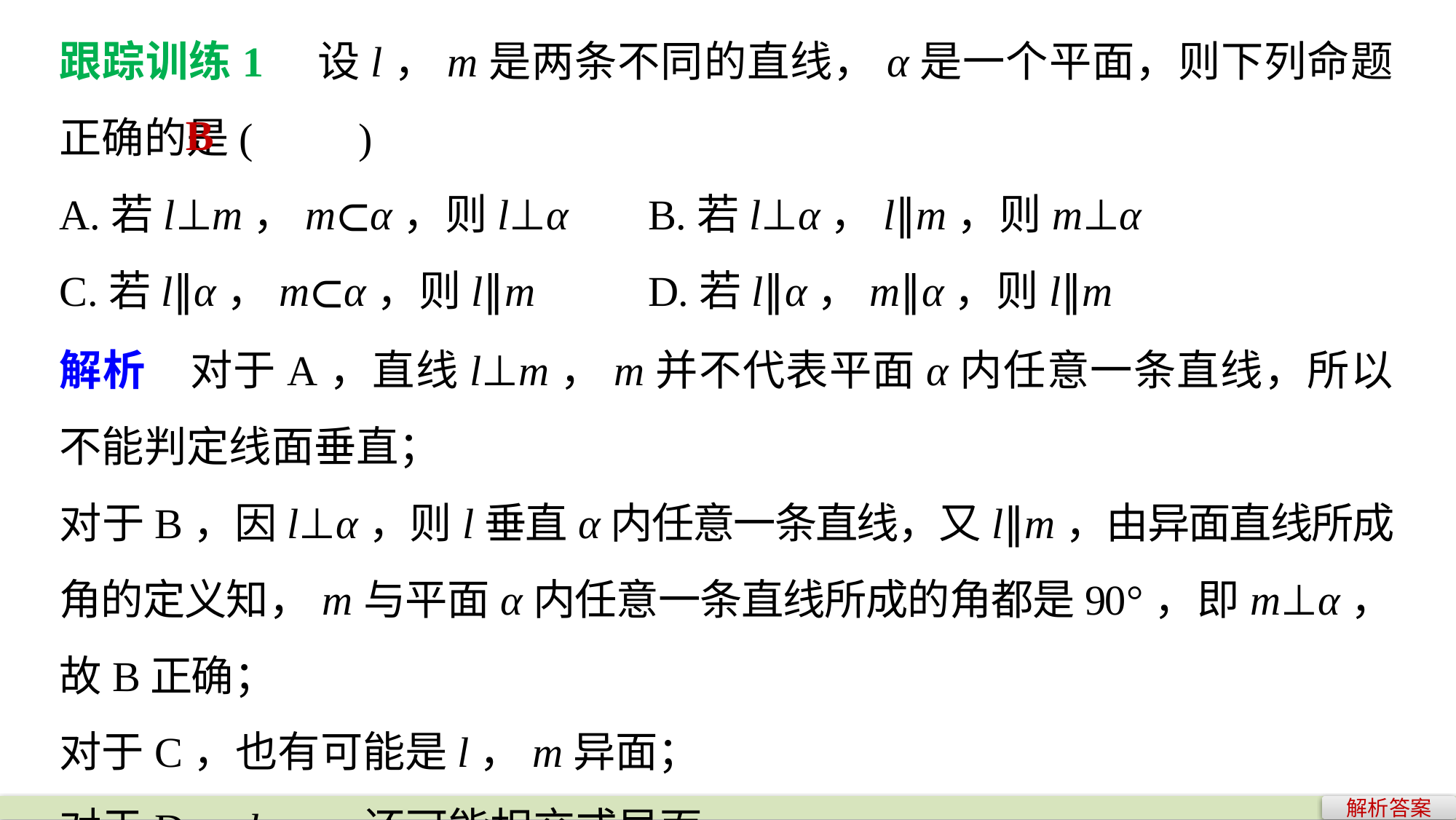

跟踪训练1　设l，m是两条不同的直线，α是一个平面，则下列命题正确的是(　　)
A.若l⊥m，m⊂α，则l⊥α	    B.若l⊥α，l∥m，则m⊥α
C.若l∥α，m⊂α，则l∥m	    D.若l∥α，m∥α，则l∥m
B
解析　对于A，直线l⊥m，m并不代表平面α内任意一条直线，所以不能判定线面垂直；
对于B，因l⊥α，则l垂直α内任意一条直线，又l∥m，由异面直线所成角的定义知，m与平面α内任意一条直线所成的角都是90°，即m⊥α，故B正确；
对于C，也有可能是l，m异面；
对于D，l，m还可能相交或异面.
解析答案